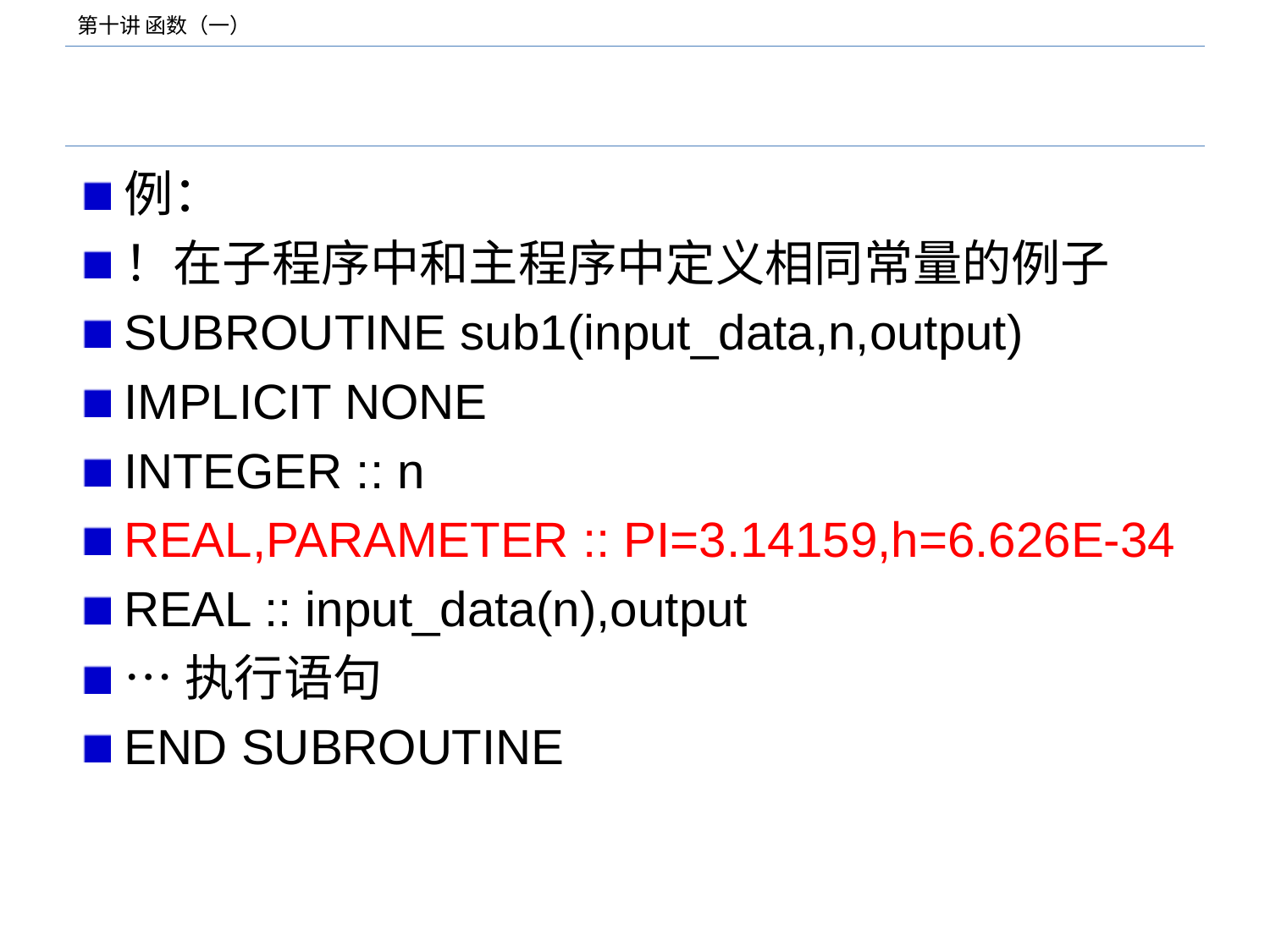

#
例：
！在子程序中和主程序中定义相同常量的例子
SUBROUTINE sub1(input_data,n,output)
IMPLICIT NONE
INTEGER :: n
REAL,PARAMETER :: PI=3.14159,h=6.626E-34
REAL :: input_data(n),output
…执行语句
END SUBROUTINE